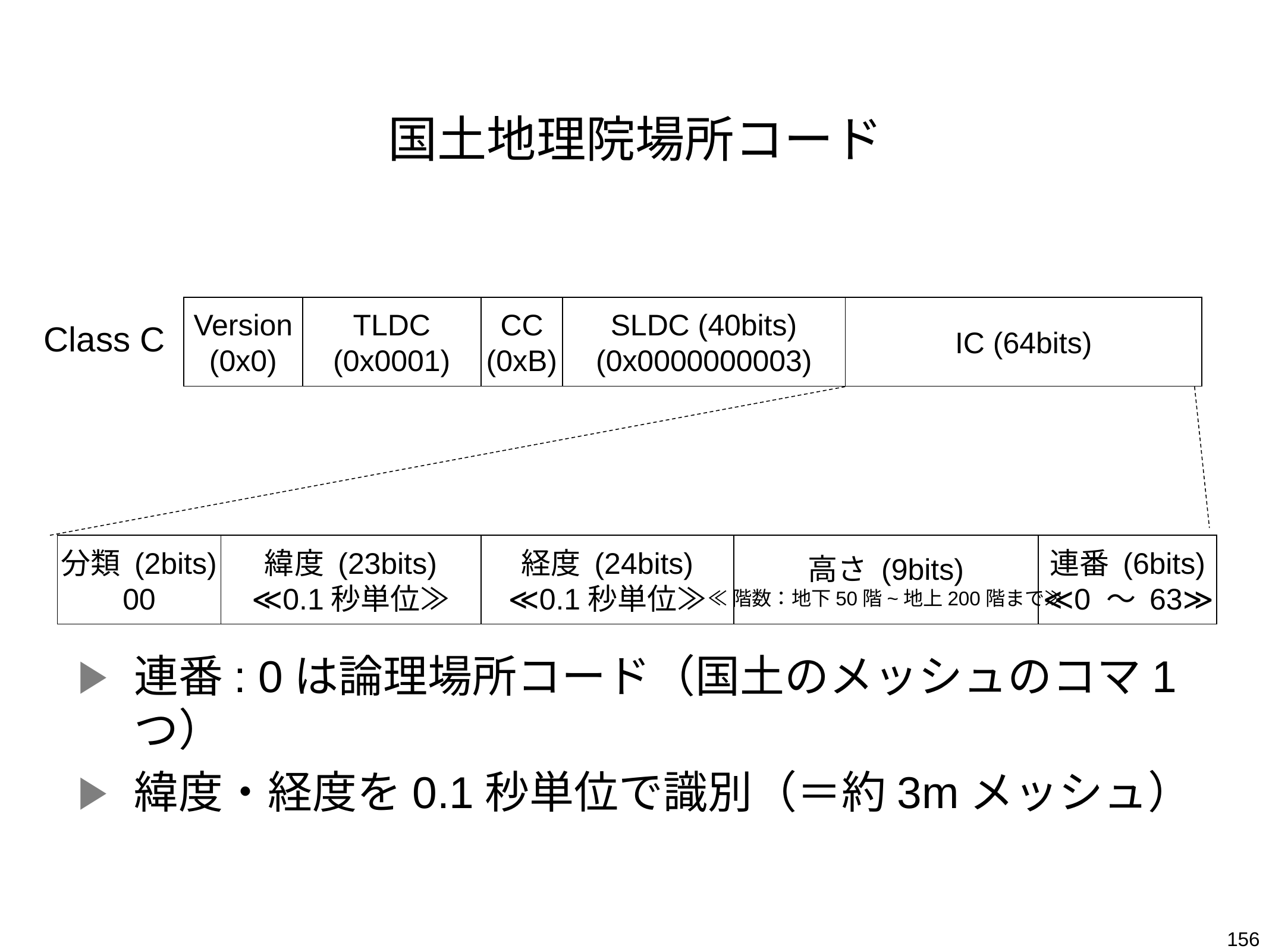

# 国土地理院場所コード
Version
(0x0)
TLDC
(0x0001)
CC
(0xB)
SLDC (40bits)
(0x0000000003)
IC (64bits)
Class C

分類 (2bits)
00
緯度 (23bits)
≪0.1秒単位≫
経度 (24bits)
≪0.1秒単位≫
高さ (9bits)
≪階数：地下50階~地上200階まで≫
連番 (6bits)
≪0 ～ 63≫
連番: 0は論理場所コード（国土のメッシュのコマ1つ）
緯度・経度を0.1秒単位で識別（＝約3mメッシュ）
156